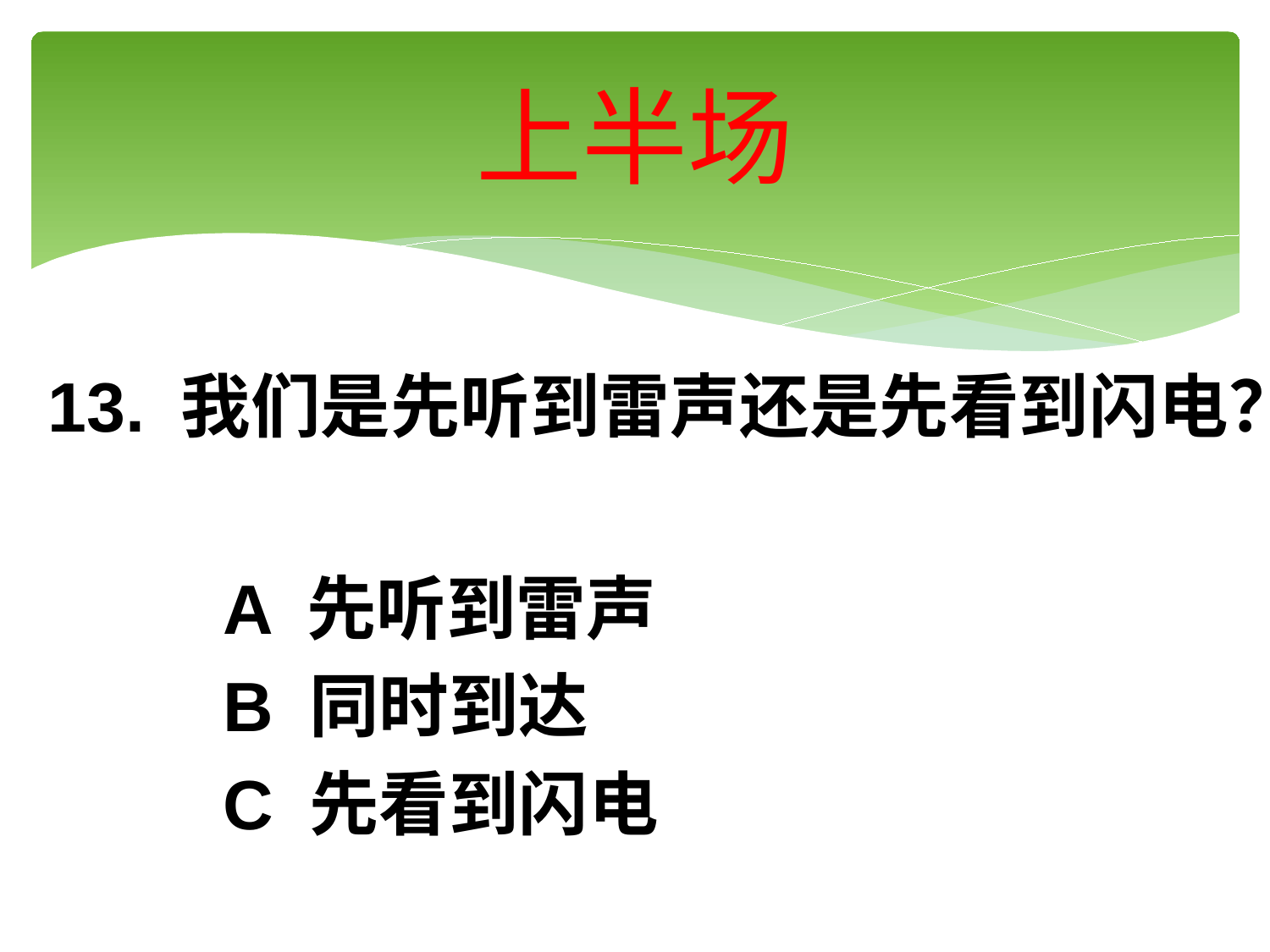

# 上半场
13. 我们是先听到雷声还是先看到闪电？
         A 先听到雷声
         B 同时到达
         C 先看到闪电